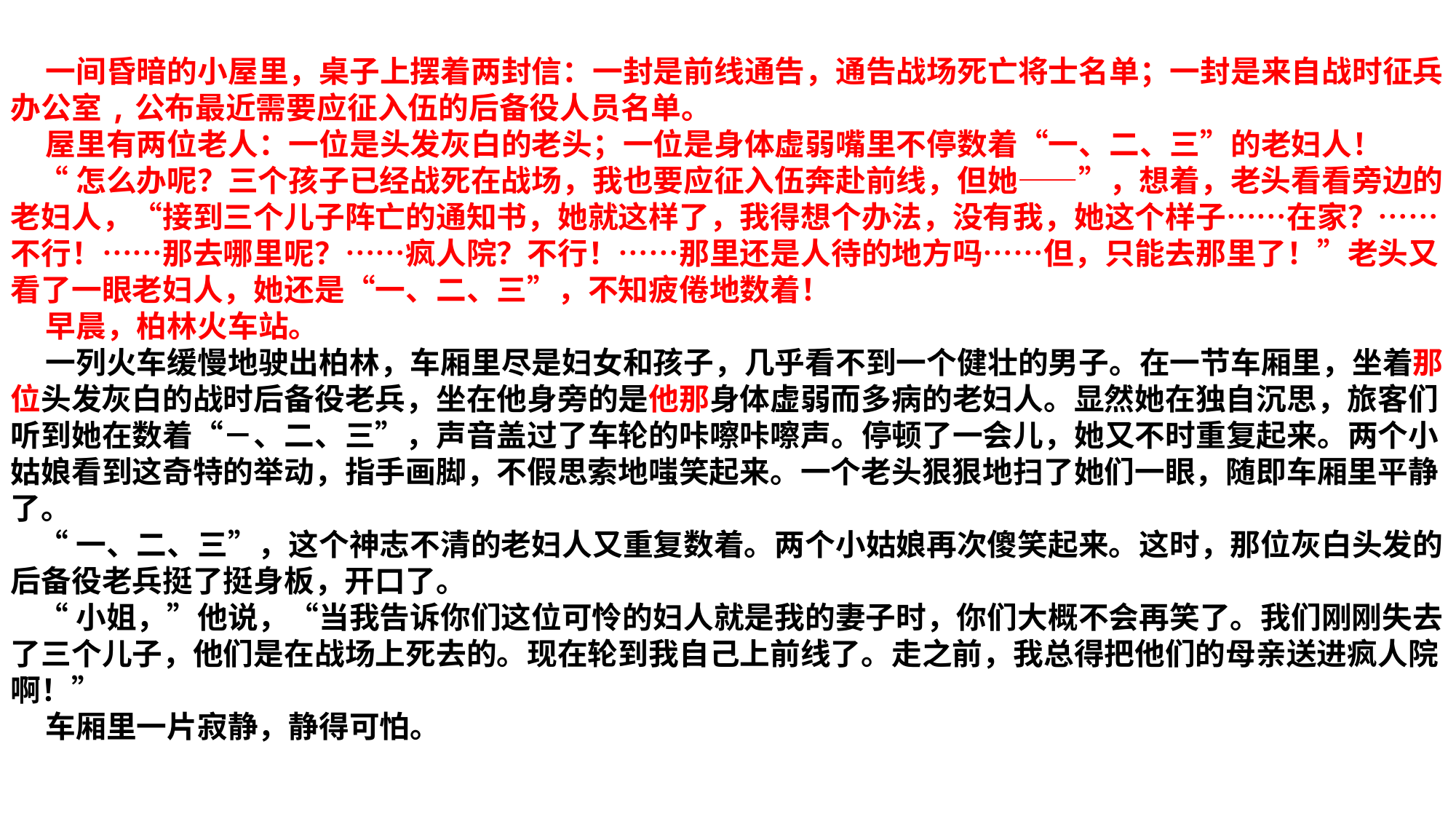

一间昏暗的小屋里，桌子上摆着两封信：一封是前线通告，通告战场死亡将士名单；一封是来自战时征兵办公室,公布最近需要应征入伍的后备役人员名单。
    屋里有两位老人：一位是头发灰白的老头；一位是身体虚弱嘴里不停数着“一、二、三”的老妇人！
    “怎么办呢？三个孩子已经战死在战场，我也要应征入伍奔赴前线，但她——”，想着，老头看看旁边的老妇人，“接到三个儿子阵亡的通知书，她就这样了，我得想个办法，没有我，她这个样子……在家？……不行！……那去哪里呢？……疯人院？不行！……那里还是人待的地方吗……但，只能去那里了！”老头又看了一眼老妇人，她还是“一、二、三”，不知疲倦地数着！
    早晨，柏林火车站。
    一列火车缓慢地驶出柏林，车厢里尽是妇女和孩子，几乎看不到一个健壮的男子。在一节车厢里，坐着那位头发灰白的战时后备役老兵，坐在他身旁的是他那身体虚弱而多病的老妇人。显然她在独自沉思，旅客们听到她在数着“－、二、三”，声音盖过了车轮的咔嚓咔嚓声。停顿了一会儿，她又不时重复起来。两个小姑娘看到这奇特的举动，指手画脚，不假思索地嗤笑起来。一个老头狠狠地扫了她们一眼，随即车厢里平静了。
    “一、二、三”，这个神志不清的老妇人又重复数着。两个小姑娘再次傻笑起来。这时，那位灰白头发的后备役老兵挺了挺身板，开口了。
    “小姐，”他说，“当我告诉你们这位可怜的妇人就是我的妻子时，你们大概不会再笑了。我们刚刚失去了三个儿子，他们是在战场上死去的。现在轮到我自己上前线了。走之前，我总得把他们的母亲送进疯人院啊！”
    车厢里一片寂静，静得可怕。